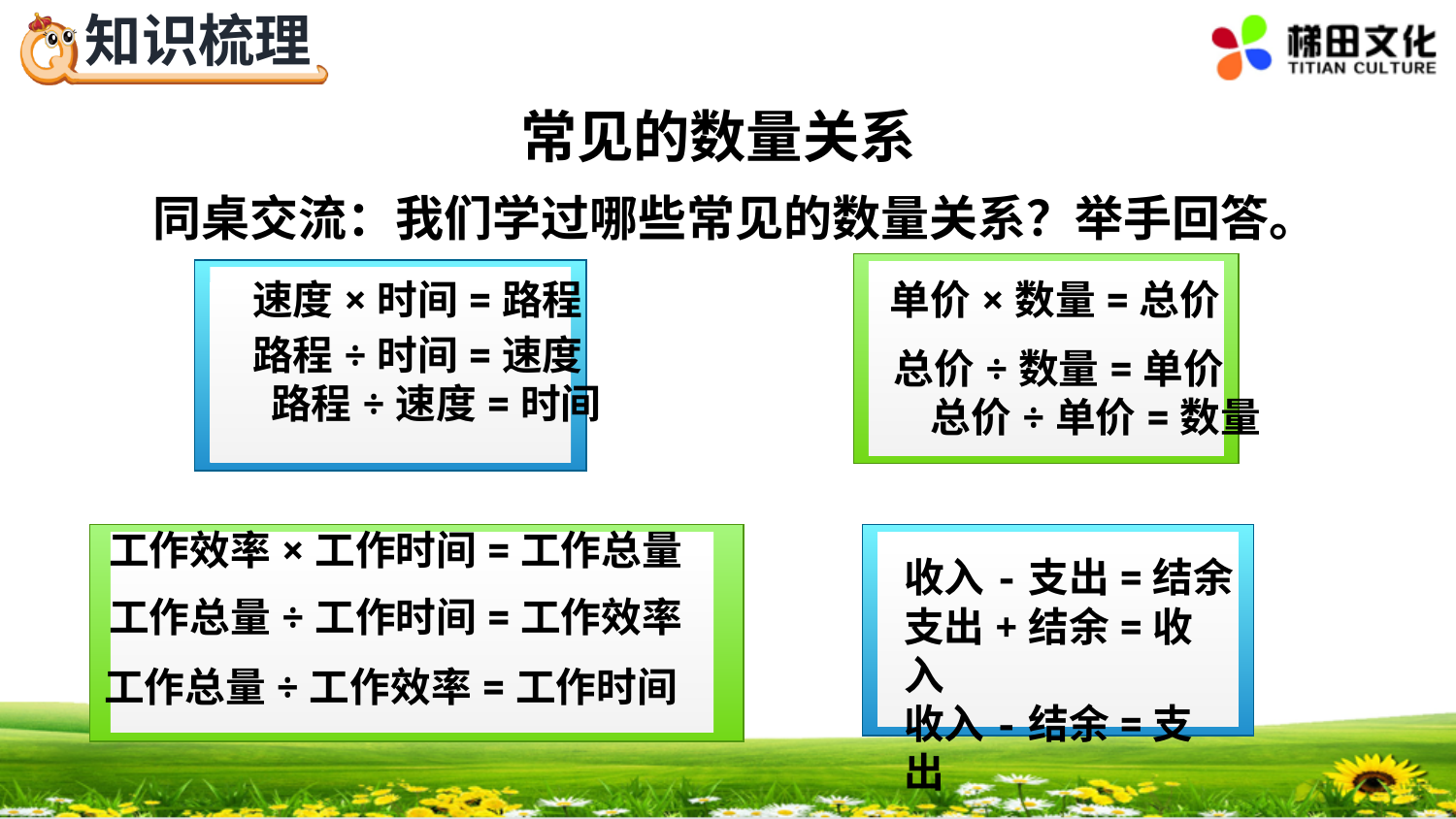

常见的数量关系
同桌交流：我们学过哪些常见的数量关系？举手回答。

单价×数量=总价
总价÷数量=单价         总价÷单价=数量

速度×时间=路程
路程÷时间=速度       路程÷速度=时间
工作效率×工作时间=工作总量

工作总量÷工作时间=工作效率
工作总量÷工作效率=工作时间

收入-支出=结余
支出+结余=收入
收入-结余=支出